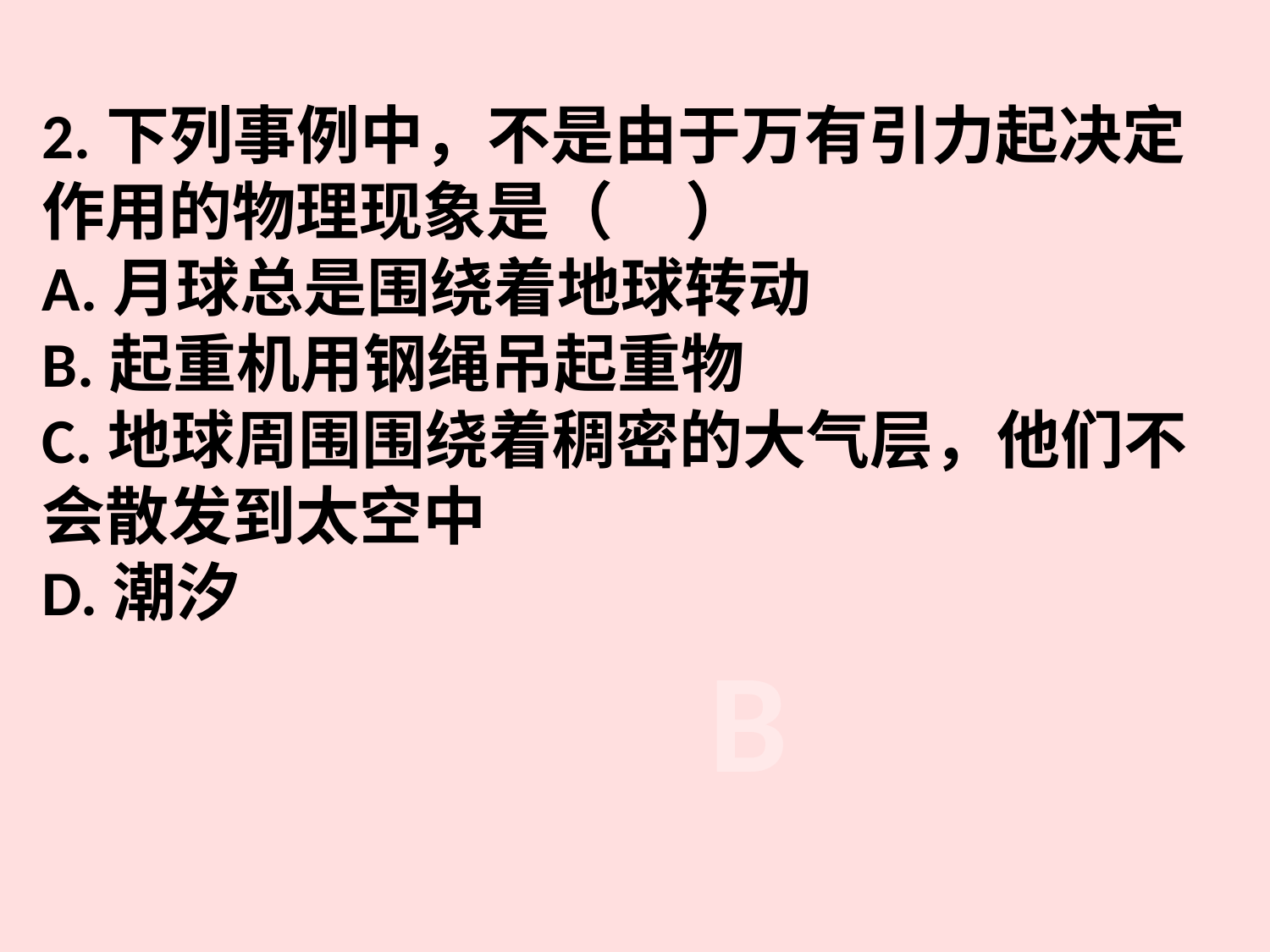

2.下列事例中，不是由于万有引力起决定作用的物理现象是（     ）
A.月球总是围绕着地球转动
B.起重机用钢绳吊起重物
C.地球周围围绕着稠密的大气层，他们不会散发到太空中
D.潮汐
B